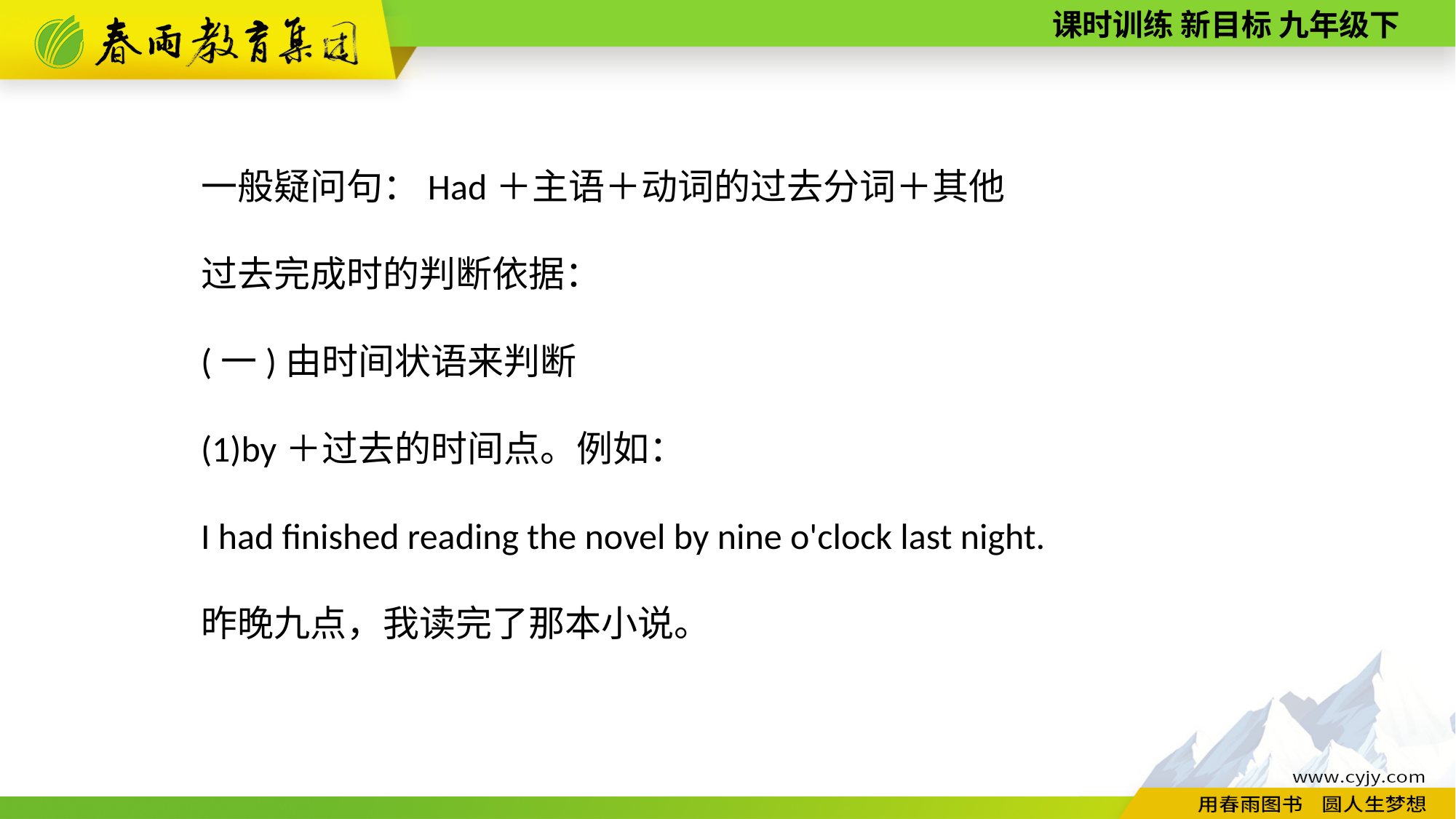

一般疑问句：Had＋主语＋动词的过去分词＋其他
过去完成时的判断依据：
(一)由时间状语来判断
(1)by＋过去的时间点。例如：
I had finished reading the novel by nine o'clock last night.
昨晚九点，我读完了那本小说。